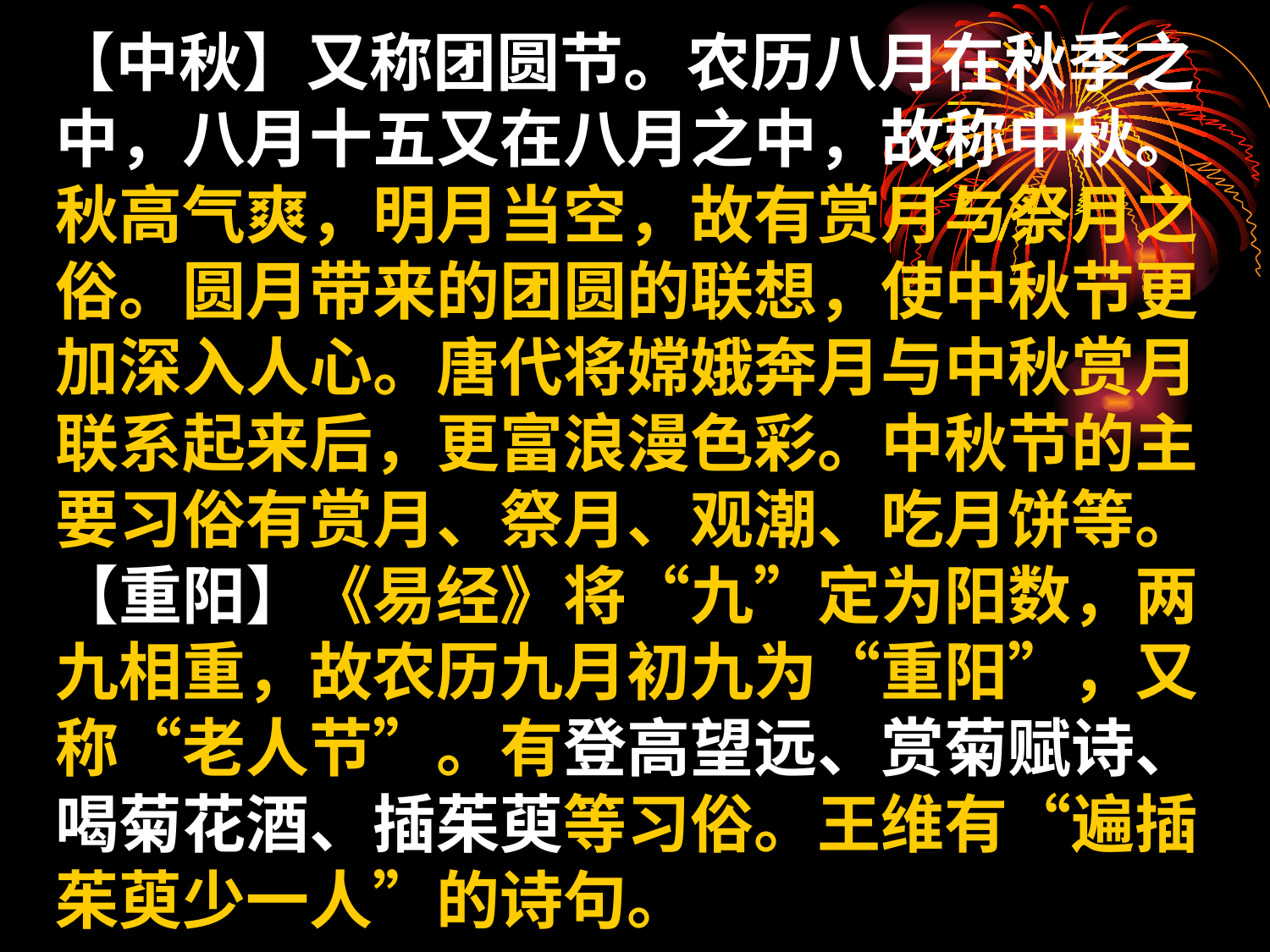

【中秋】又称团圆节。农历八月在秋季之中，八月十五又在八月之中，故称中秋。秋高气爽，明月当空，故有赏月与祭月之俗。圆月带来的团圆的联想，使中秋节更加深入人心。唐代将嫦娥奔月与中秋赏月联系起来后，更富浪漫色彩。中秋节的主要习俗有赏月、祭月、观潮、吃月饼等。
【重阳】《易经》将“九”定为阳数，两九相重，故农历九月初九为“重阳”，又称“老人节”。有登高望远、赏菊赋诗、喝菊花酒、插茱萸等习俗。王维有“遍插茱萸少一人”的诗句。